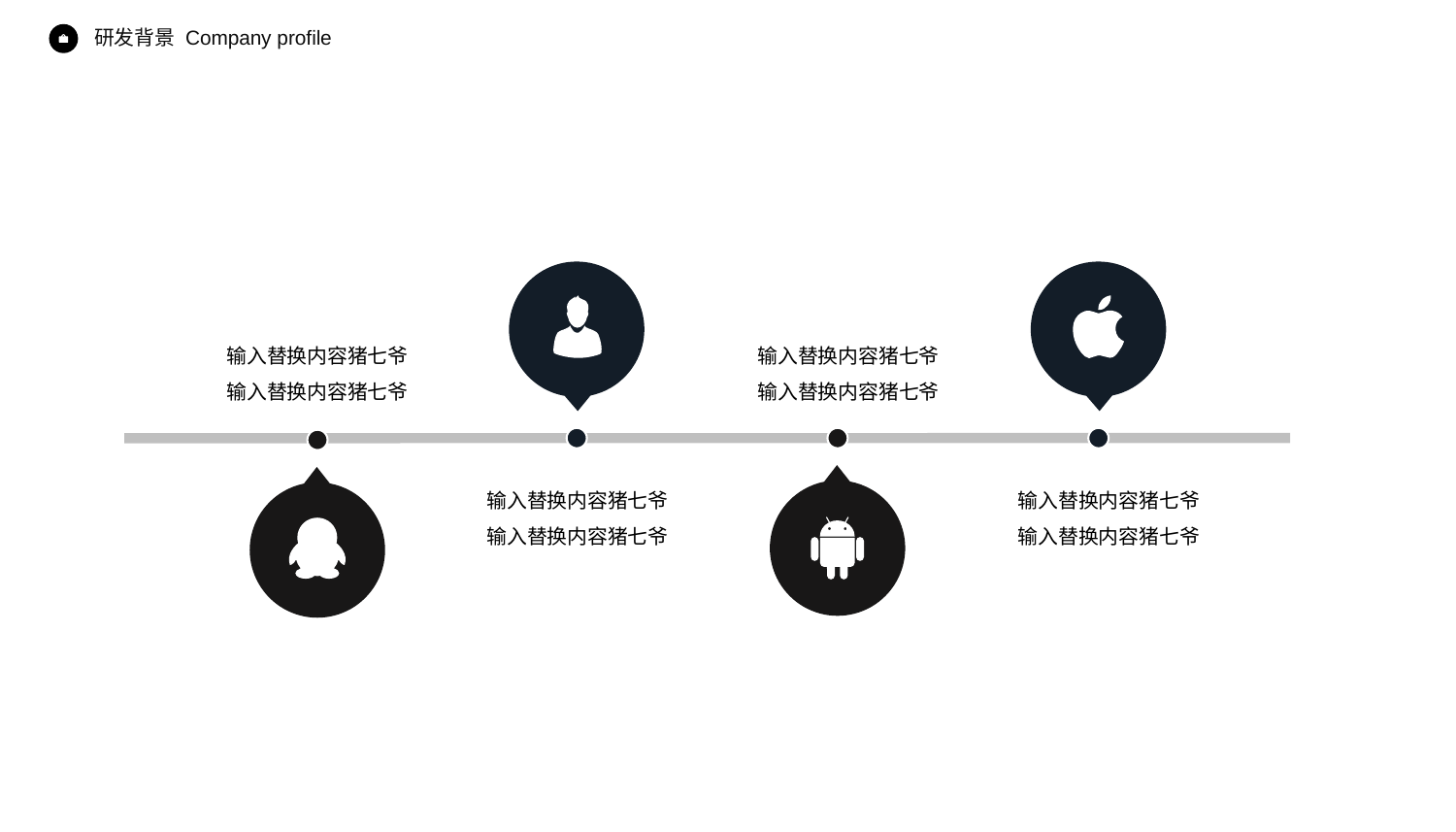

Company profile
研发背景

输入替换内容猪七爷
输入替换内容猪七爷
输入替换内容猪七爷
输入替换内容猪七爷
输入替换内容猪七爷
输入替换内容猪七爷
输入替换内容猪七爷
输入替换内容猪七爷